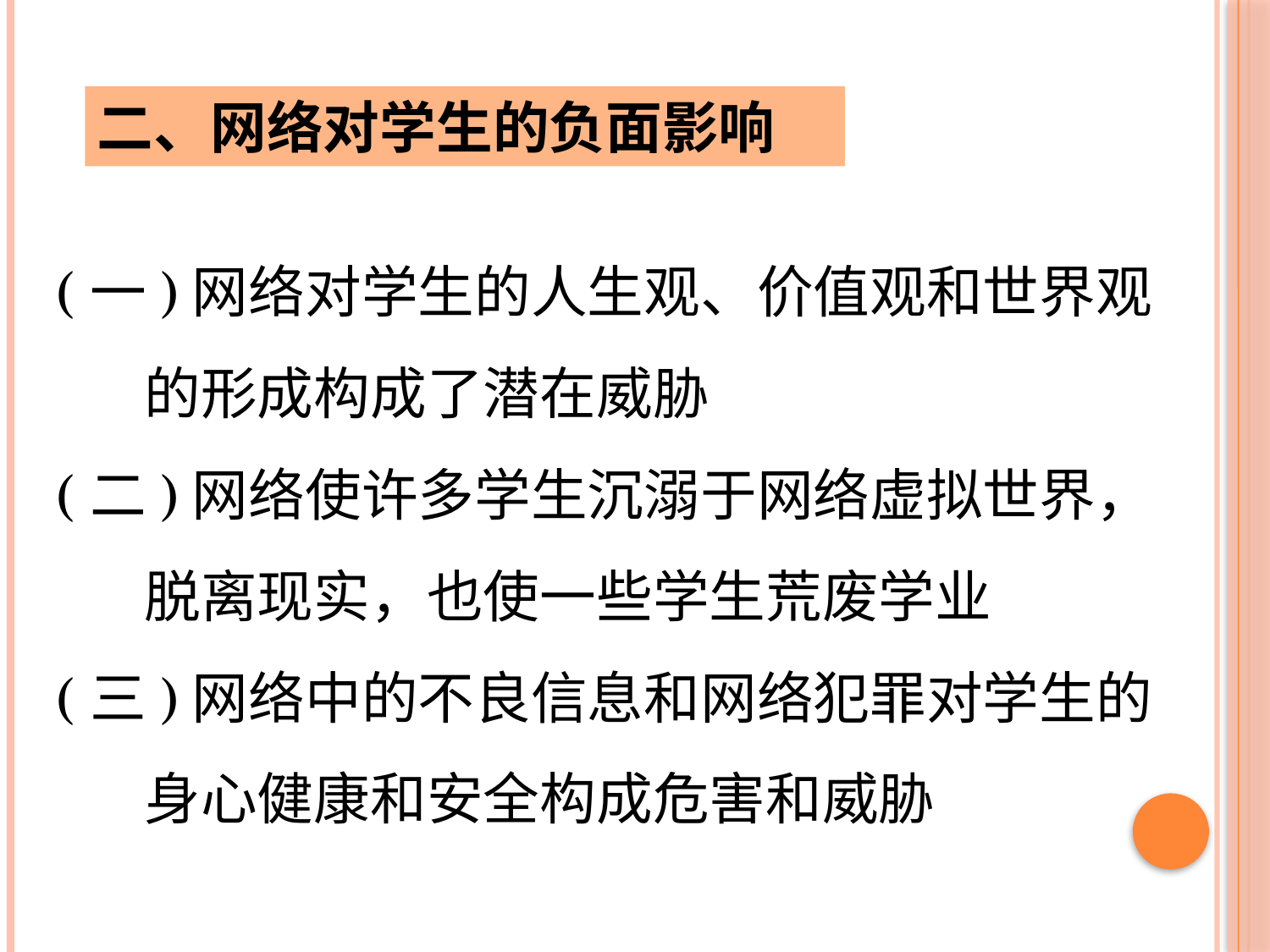

二、网络对学生的负面影响
(一)网络对学生的人生观、价值观和世界观的形成构成了潜在威胁
(二)网络使许多学生沉溺于网络虚拟世界，脱离现实，也使一些学生荒废学业
(三)网络中的不良信息和网络犯罪对学生的身心健康和安全构成危害和威胁